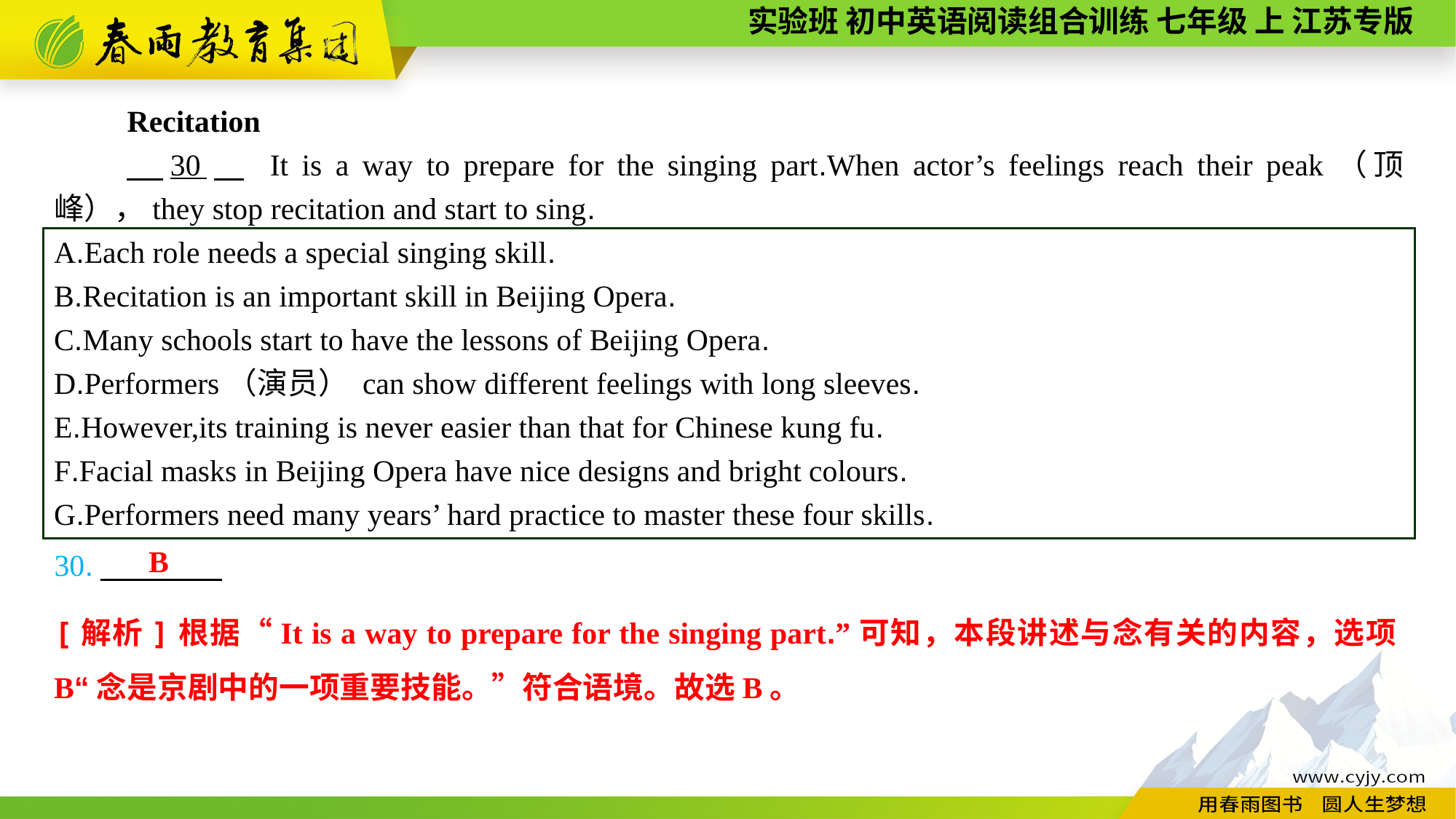

Recitation
　30　 It is a way to prepare for the singing part.When actor’s feelings reach their peak（顶峰），they stop recitation and start to sing.
A.Each role needs a special singing skill.
B.Recitation is an important skill in Beijing Opera.
C.Many schools start to have the lessons of Beijing Opera.
D.Performers（演员） can show different feelings with long sleeves.
E.However,its training is never easier than that for Chinese kung fu.
F.Facial masks in Beijing Opera have nice designs and bright colours.
G.Performers need many years’ hard practice to master these four skills.

B
30.
[解析]根据“It is a way to prepare for the singing part.”可知，本段讲述与念有关的内容，选项B“念是京剧中的一项重要技能。”符合语境。故选B。